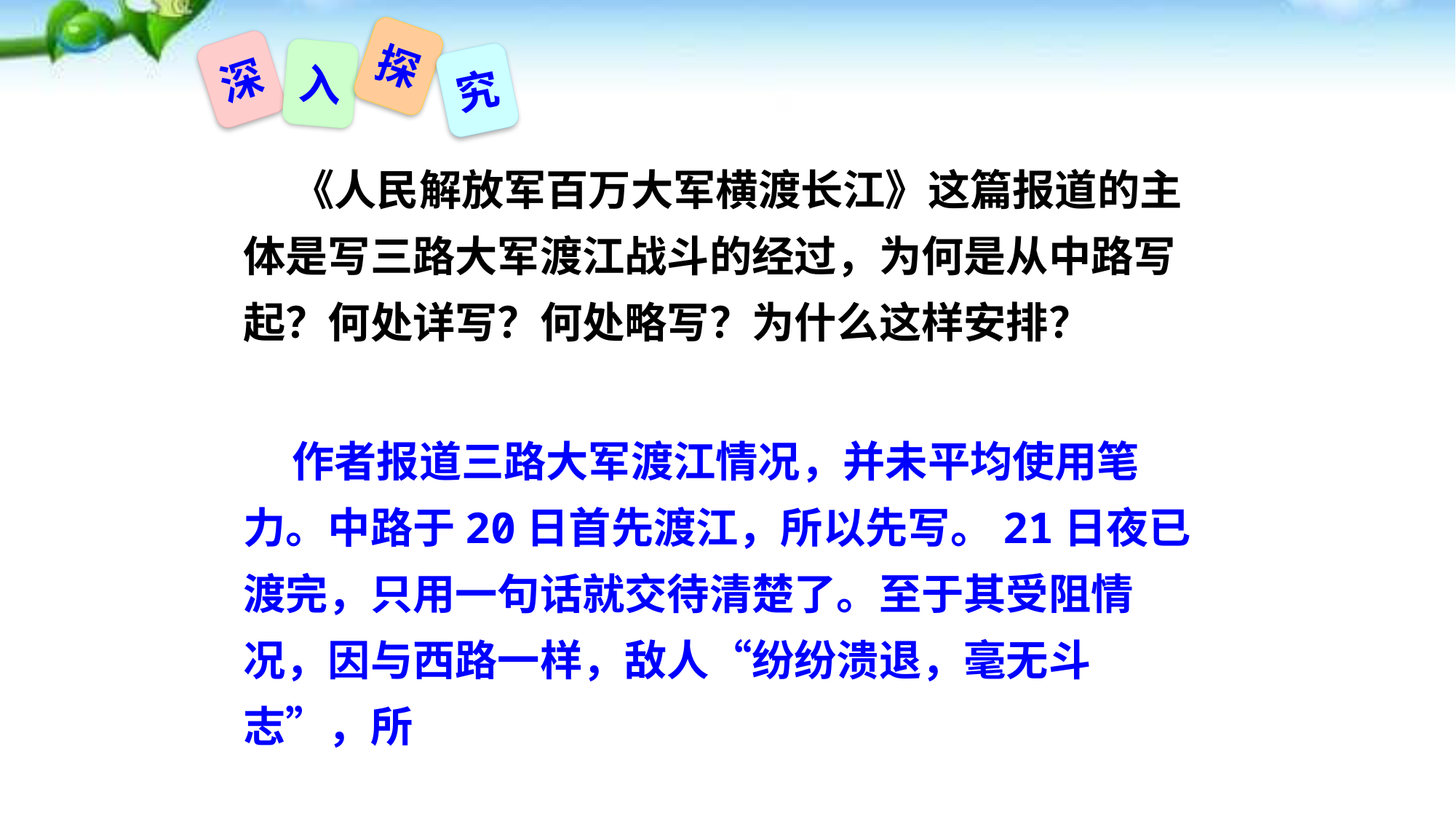

探
深
入
究
    《人民解放军百万大军横渡长江》这篇报道的主体是写三路大军渡江战斗的经过，为何是从中路写起？何处详写？何处略写？为什么这样安排？
    作者报道三路大军渡江情况，并未平均使用笔力。中路于20日首先渡江，所以先写。21日夜已渡完，只用一句话就交待清楚了。至于其受阻情况，因与西路一样，敌人“纷纷溃退，毫无斗志”，所